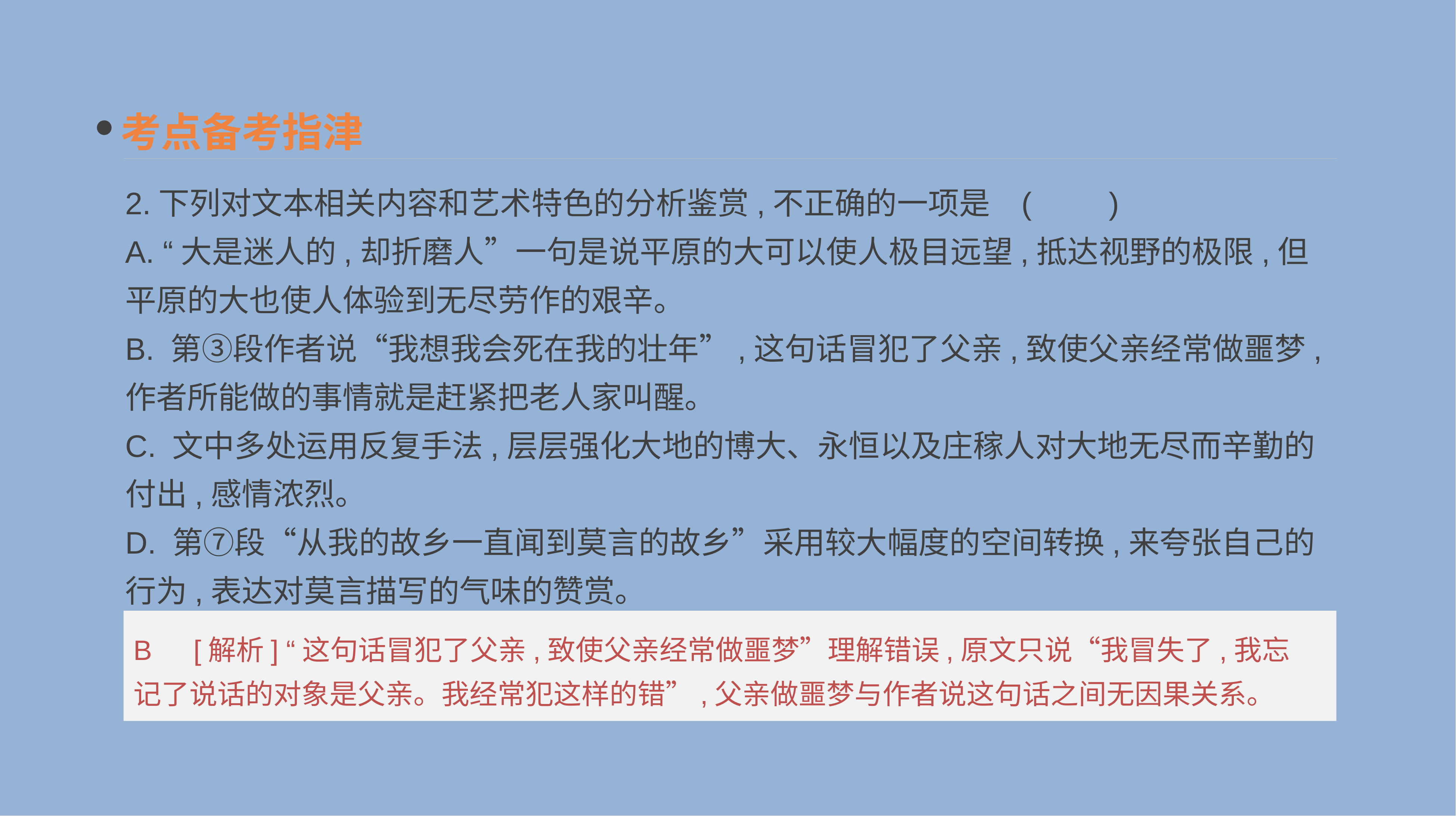

考点备考指津

2.下列对文本相关内容和艺术特色的分析鉴赏,不正确的一项是	(　　)
A. “大是迷人的,却折磨人”一句是说平原的大可以使人极目远望,抵达视野的极限,但平原的大也使人体验到无尽劳作的艰辛。
B. 第③段作者说“我想我会死在我的壮年”,这句话冒犯了父亲,致使父亲经常做噩梦,作者所能做的事情就是赶紧把老人家叫醒。
C. 文中多处运用反复手法,层层强化大地的博大、永恒以及庄稼人对大地无尽而辛勤的付出,感情浓烈。
D. 第⑦段“从我的故乡一直闻到莫言的故乡”采用较大幅度的空间转换,来夸张自己的行为,表达对莫言描写的气味的赞赏。

B　[解析] “这句话冒犯了父亲,致使父亲经常做噩梦”理解错误,原文只说“我冒失了,我忘记了说话的对象是父亲。我经常犯这样的错”,父亲做噩梦与作者说这句话之间无因果关系。